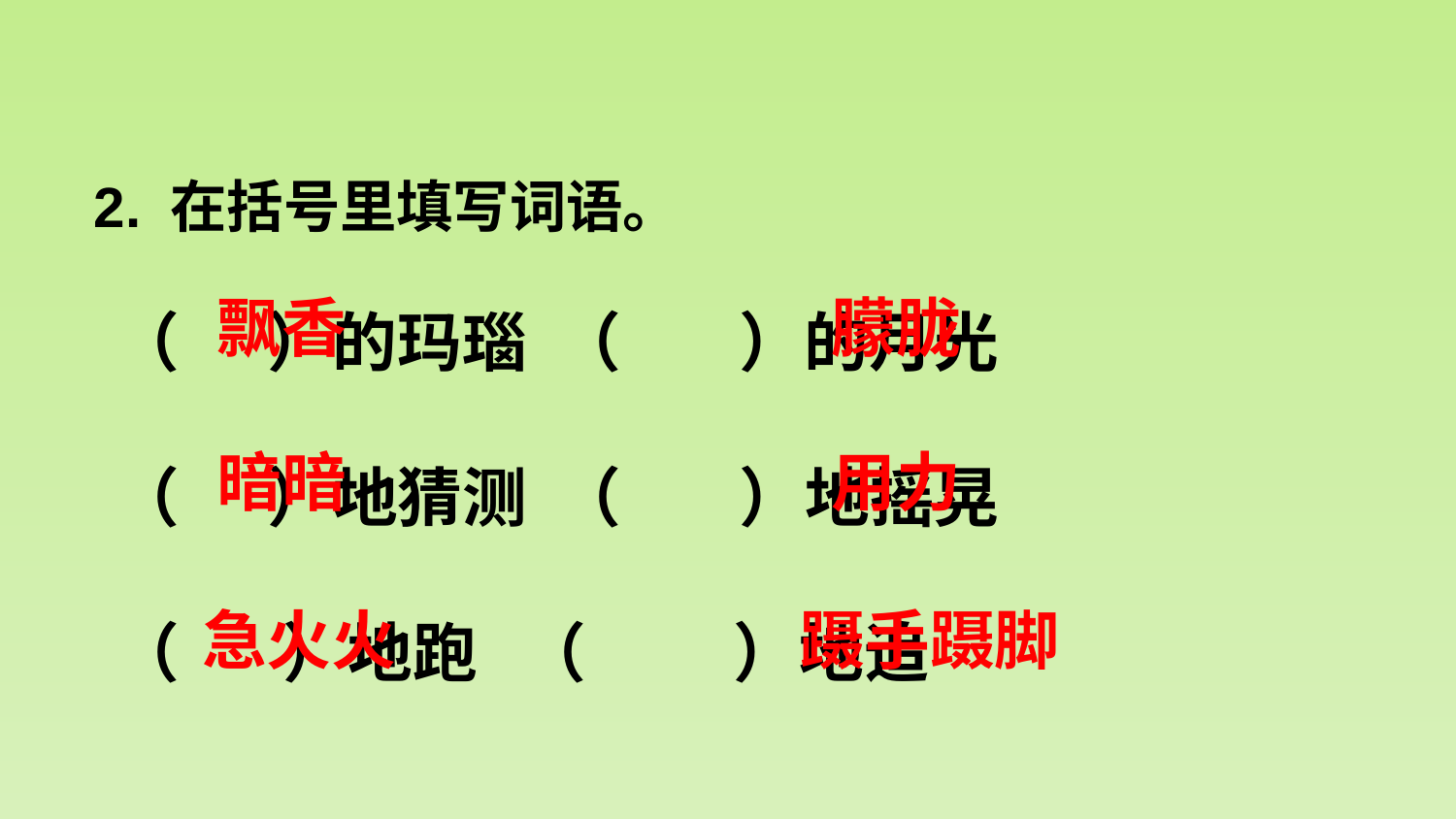

2. 在括号里填写词语。
（      ）的玛瑙  （        ）的月光
（      ）地猜测  （        ）地摇晃
（       ）地跑   （          ）地追
飘香
朦胧
暗暗
用力
急火火
蹑手蹑脚